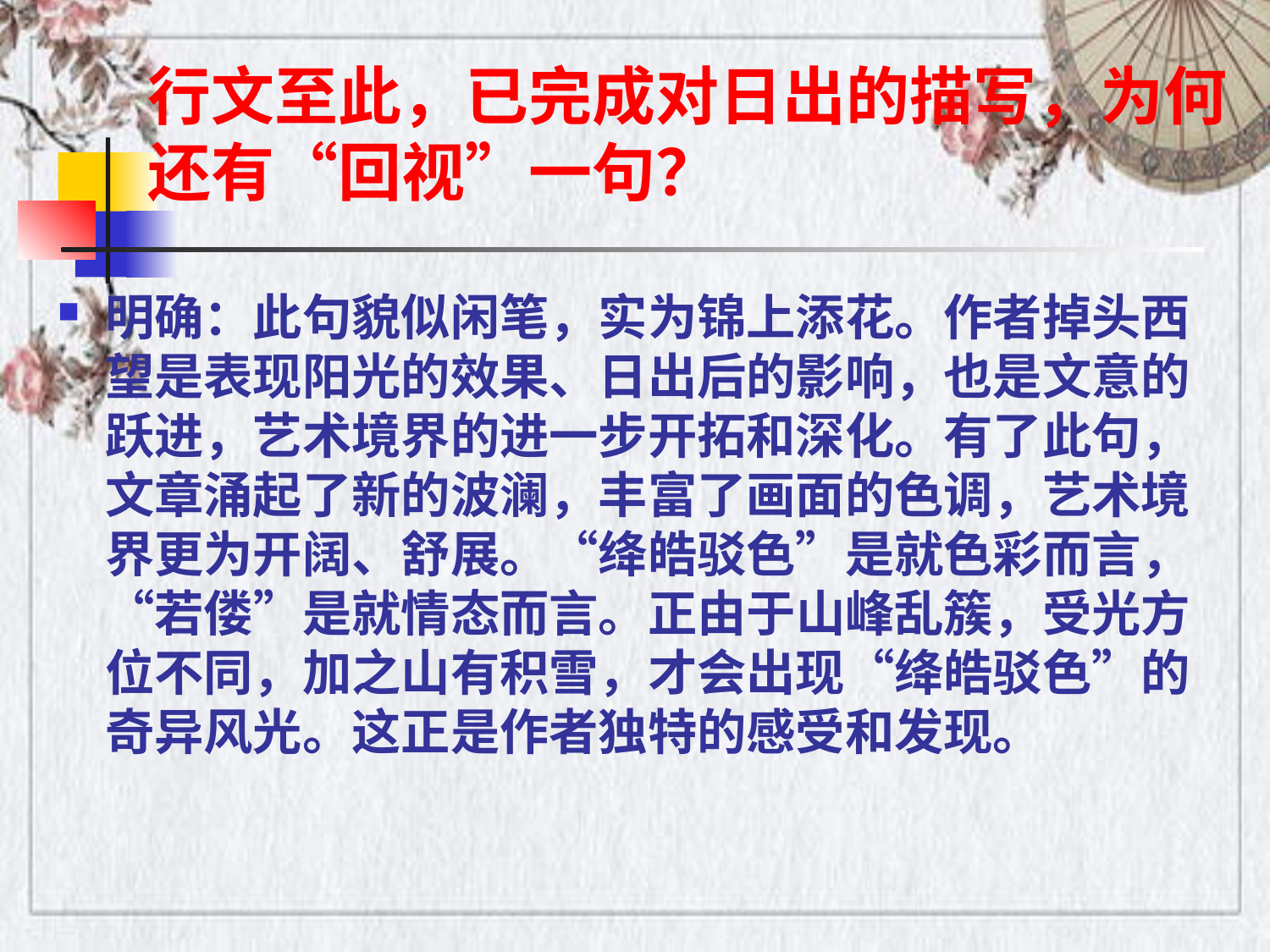

# 行文至此，已完成对日出的描写，为何还有“回视”一句？
明确：此句貌似闲笔，实为锦上添花。作者掉头西望是表现阳光的效果、日出后的影响，也是文意的跃进，艺术境界的进一步开拓和深化。有了此句，文章涌起了新的波澜，丰富了画面的色调，艺术境界更为开阔、舒展。“绛皓驳色”是就色彩而言，“若偻”是就情态而言。正由于山峰乱簇，受光方位不同，加之山有积雪，才会出现“绛皓驳色”的奇异风光。这正是作者独特的感受和发现。